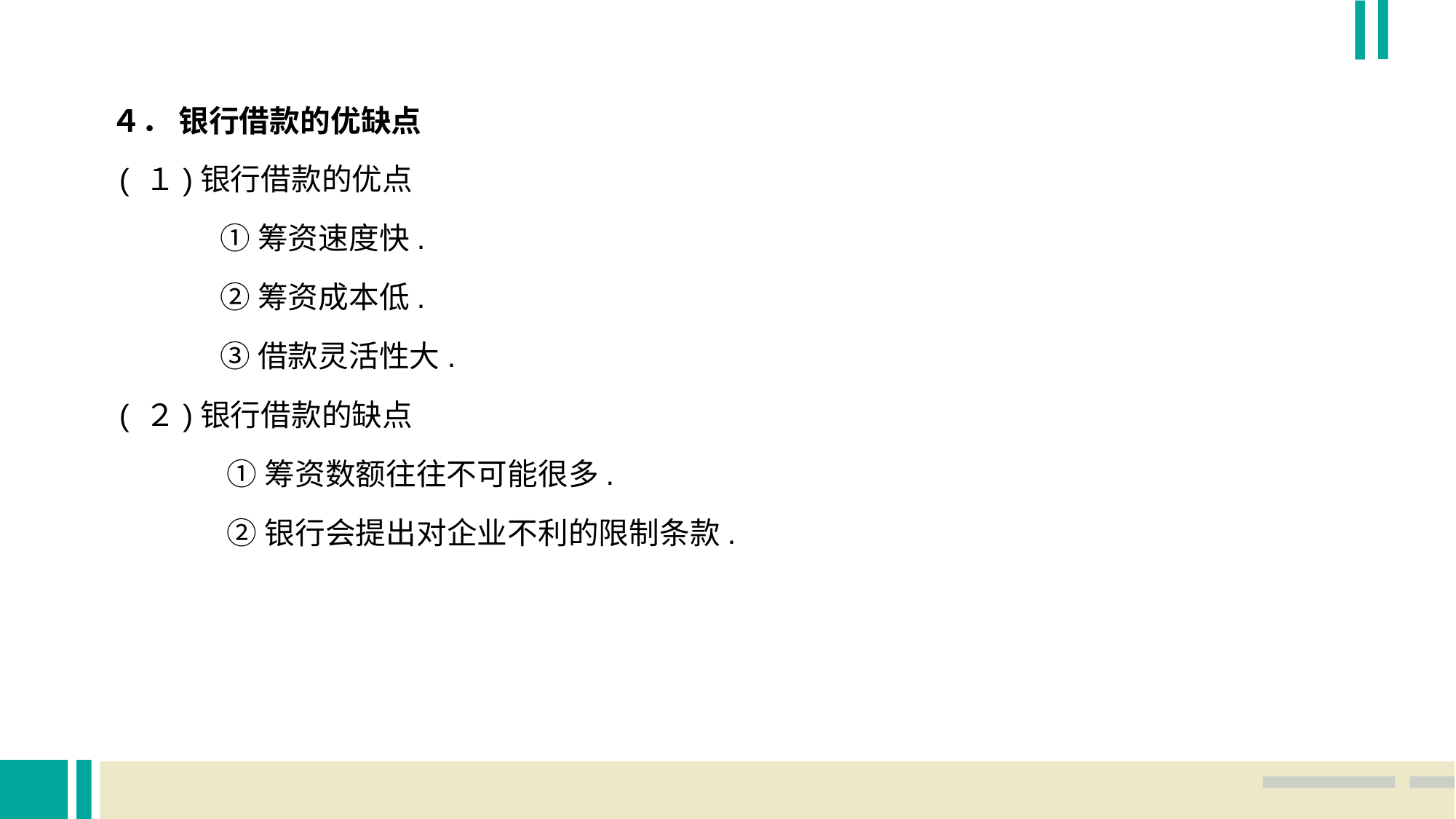

４． 银行借款的优缺点
 ( １)银行借款的优点
	①筹资速度快.
 	②筹资成本低.
 	③借款灵活性大.
 ( ２)银行借款的缺点
	 ①筹资数额往往不可能很多.
	 ②银行会提出对企业不利的限制条款.